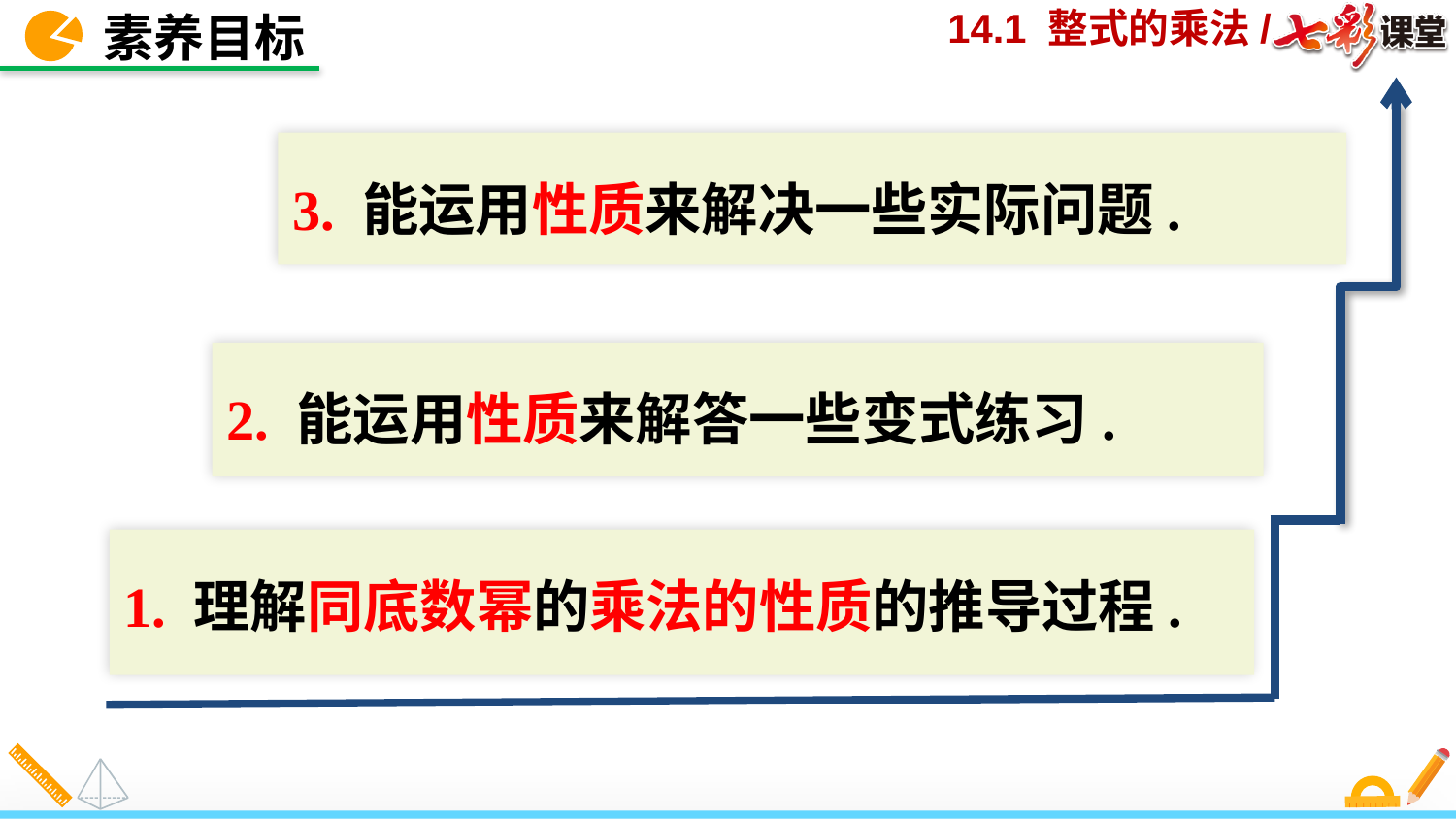

素养目标

3. 能运用性质来解决一些实际问题.

2. 能运用性质来解答一些变式练习.
1. 理解同底数幂的乘法的性质的推导过程.